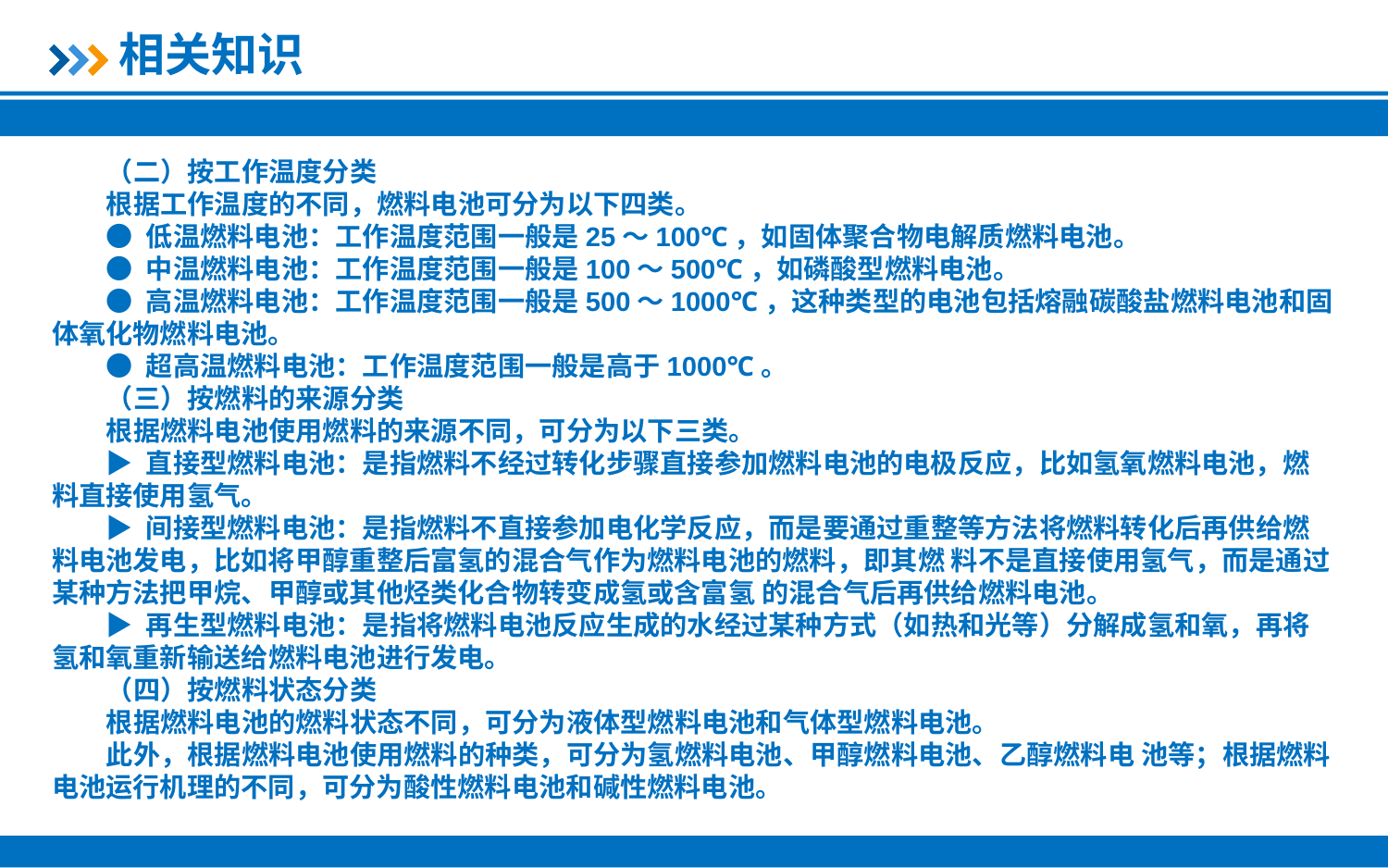

相关知识
（二）按工作温度分类
根据工作温度的不同，燃料电池可分为以下四类。
● 低温燃料电池：工作温度范围一般是25～100℃，如固体聚合物电解质燃料电池。
● 中温燃料电池：工作温度范围一般是100～500℃，如磷酸型燃料电池。
● 高温燃料电池：工作温度范围一般是500～1000℃，这种类型的电池包括熔融碳酸盐燃料电池和固体氧化物燃料电池。
● 超高温燃料电池：工作温度范围一般是高于1000℃。
（三）按燃料的来源分类
根据燃料电池使用燃料的来源不同，可分为以下三类。
▶ 直接型燃料电池：是指燃料不经过转化步骤直接参加燃料电池的电极反应，比如氢氧燃料电池，燃料直接使用氢气。
▶ 间接型燃料电池：是指燃料不直接参加电化学反应，而是要通过重整等方法将燃料转化后再供给燃料电池发电，比如将甲醇重整后富氢的混合气作为燃料电池的燃料，即其燃 料不是直接使用氢气，而是通过某种方法把甲烷、甲醇或其他烃类化合物转变成氢或含富氢 的混合气后再供给燃料电池。
▶ 再生型燃料电池：是指将燃料电池反应生成的水经过某种方式（如热和光等）分解成氢和氧，再将氢和氧重新输送给燃料电池进行发电。
（四）按燃料状态分类
根据燃料电池的燃料状态不同，可分为液体型燃料电池和气体型燃料电池。
此外，根据燃料电池使用燃料的种类，可分为氢燃料电池、甲醇燃料电池、乙醇燃料电 池等；根据燃料电池运行机理的不同，可分为酸性燃料电池和碱性燃料电池。